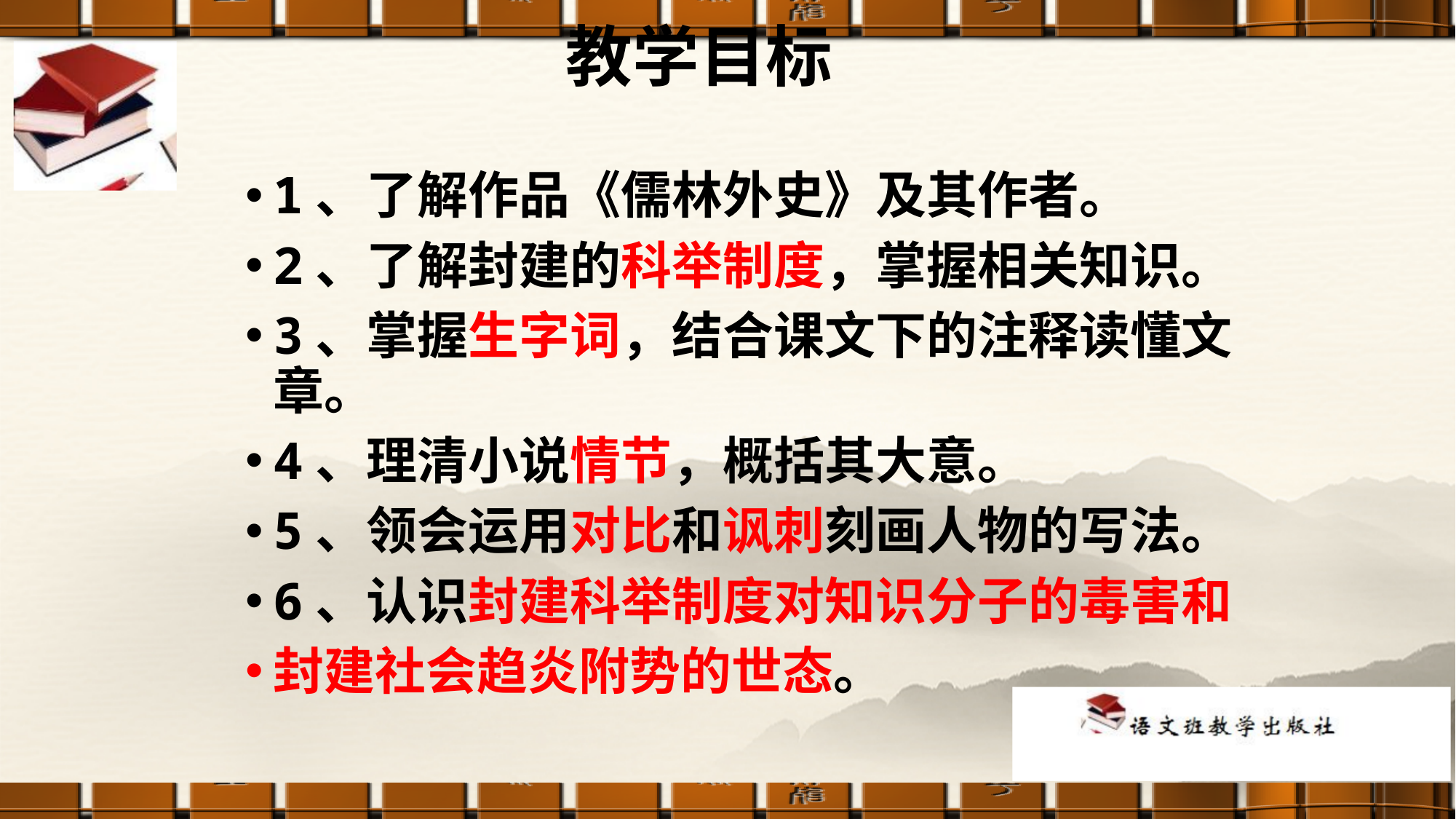

教学目标
1、了解作品《儒林外史》及其作者。
2、了解封建的科举制度，掌握相关知识。
3、掌握生字词，结合课文下的注释读懂文章。
4、理清小说情节，概括其大意。
5、领会运用对比和讽刺刻画人物的写法。
6、认识封建科举制度对知识分子的毒害和
封建社会趋炎附势的世态。